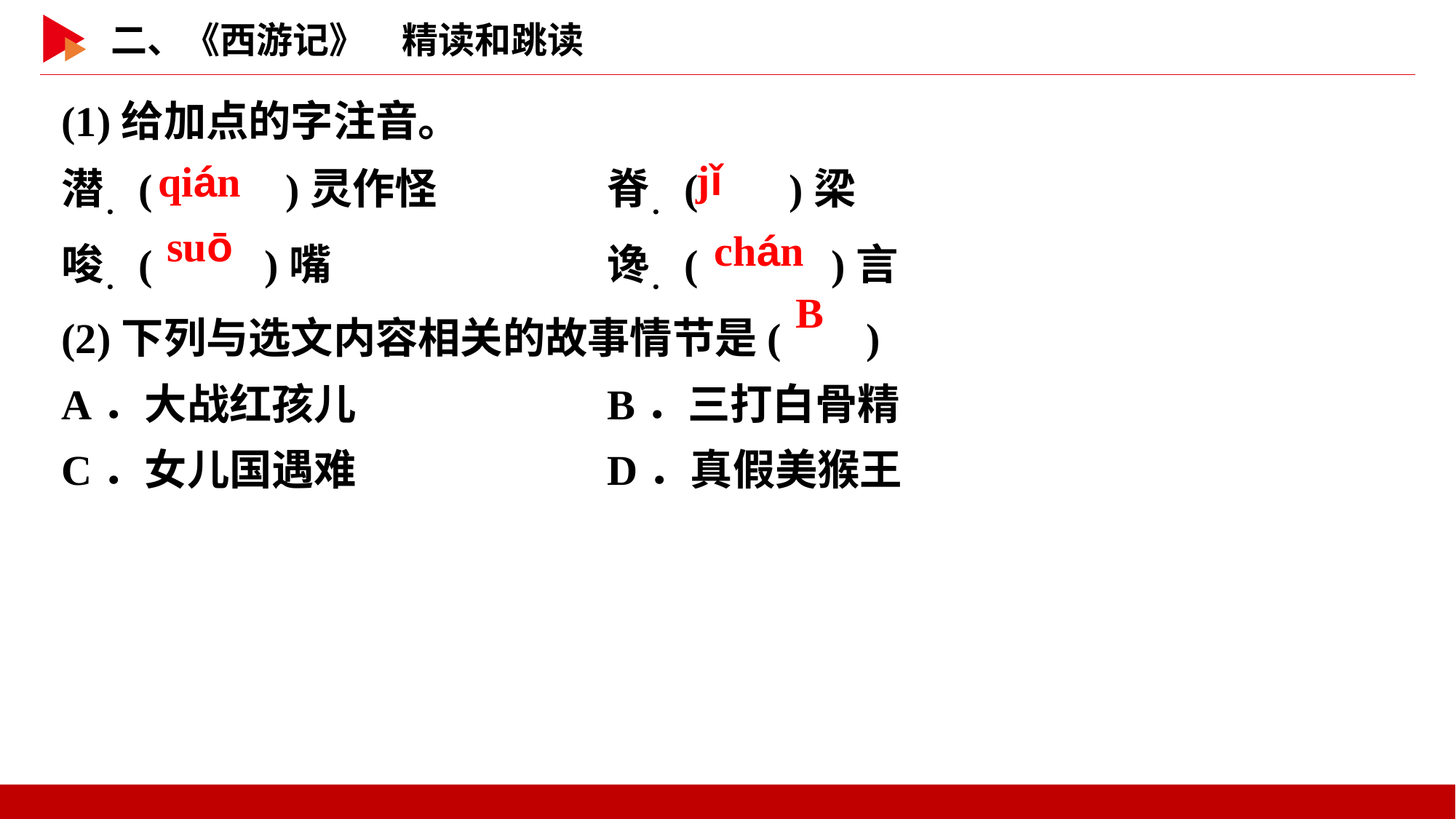

(1)给加点的字注音。
潜．(            )灵作怪	　　	脊．(        )梁
唆．(          )嘴	　　		谗．(            )言
(2)下列与选文内容相关的故事情节是(        )
A．大战红孩儿	　　		B．三打白骨精
C．女儿国遇难	　　		D．真假美猴王
 jǐ
 qián
 suō
 chán
   B